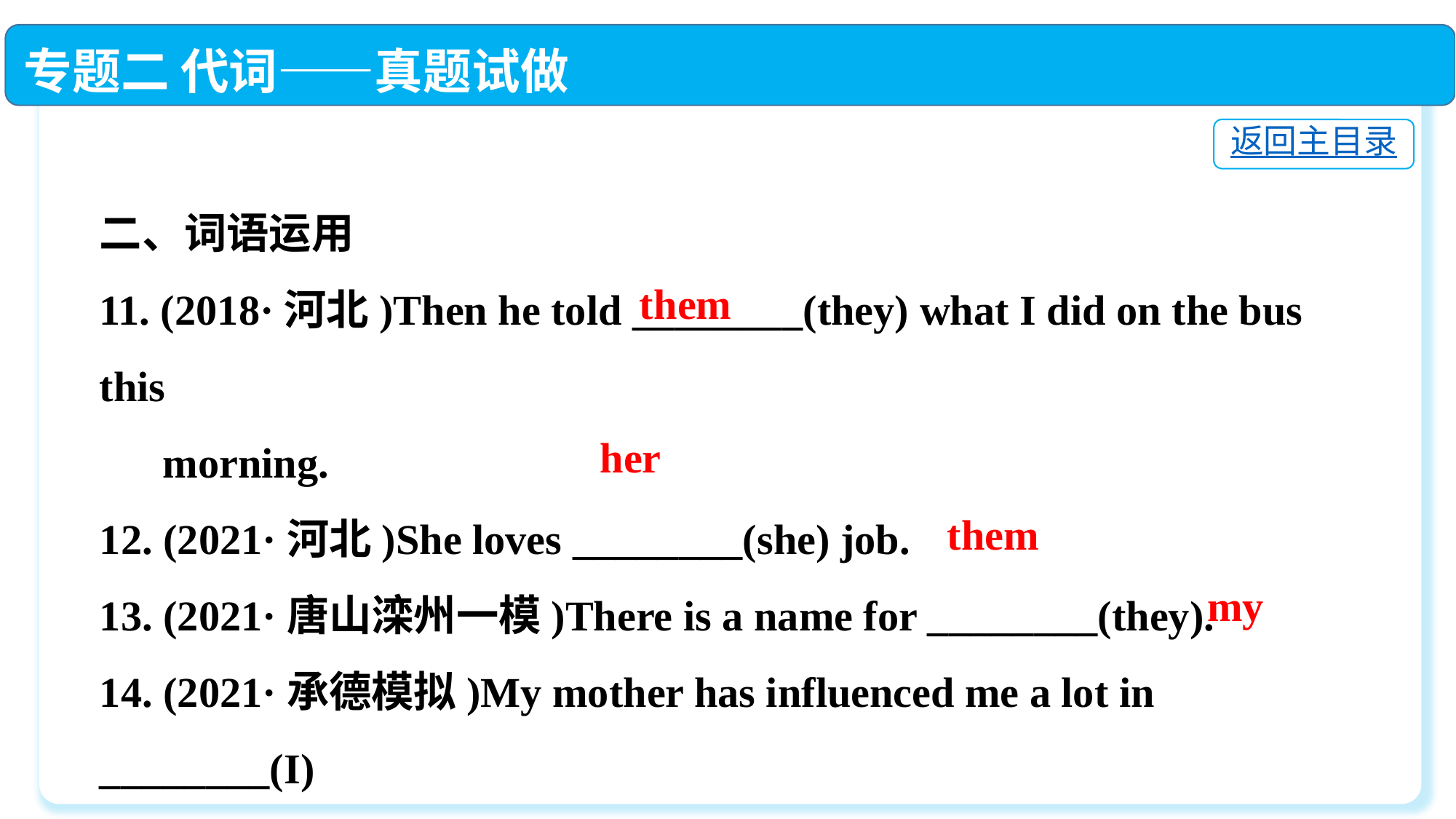

专题二 代词——真题试做

返回主目录
二、词语运用
11. (2018·河北)Then he told ________(they) what I did on the bus this
      morning.
12. (2021·河北)She loves ________(she) job.
13. (2021·唐山滦州一模)There is a name for ________(they).
14. (2021·承德模拟)My mother has influenced me a lot in ________(I)
      life. I want to say something about her story.
them
her
them
my